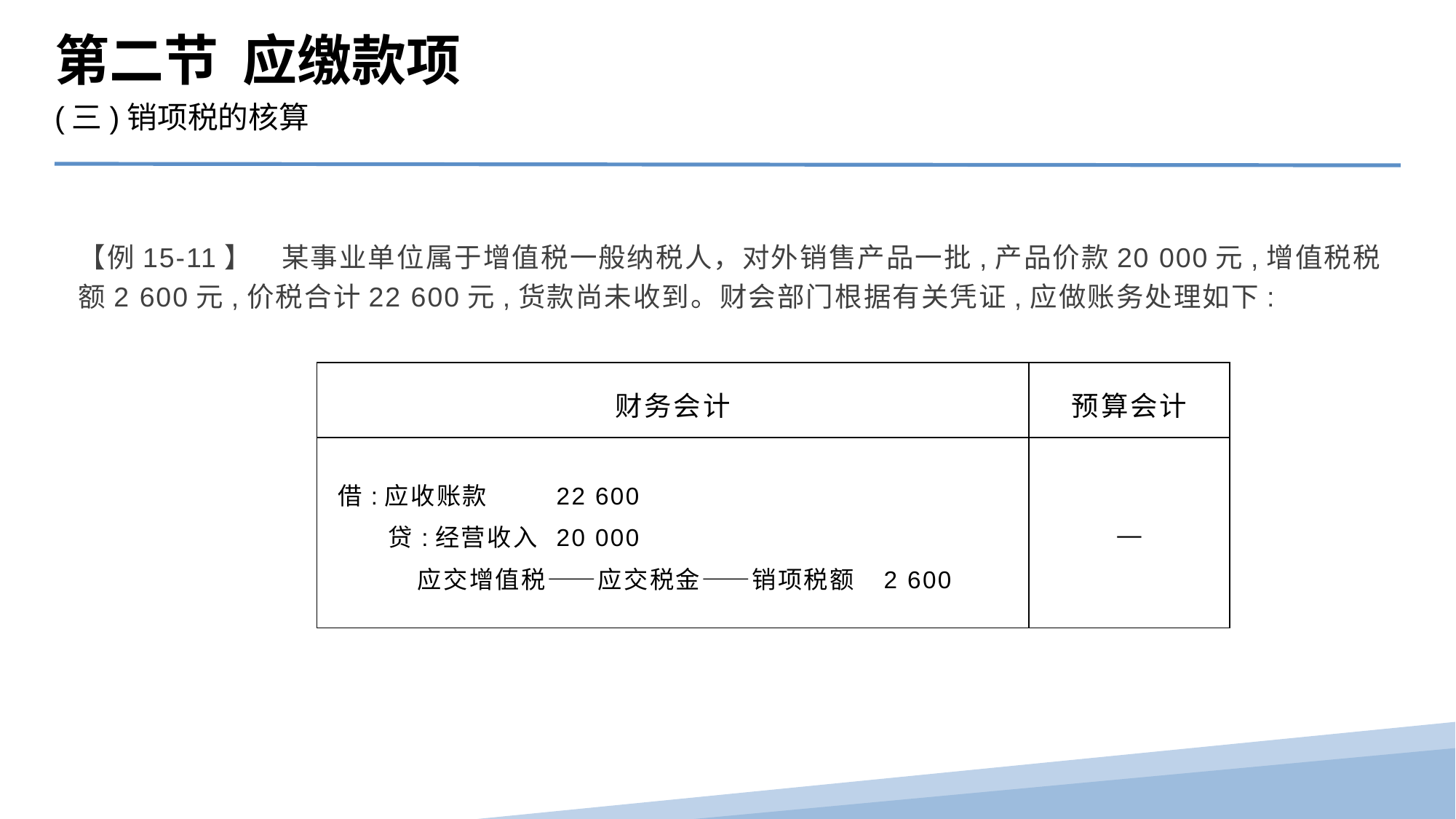

第二节  应缴款项
(三)销项税的核算
【例15-11】　某事业单位属于增值税一般纳税人，对外销售产品一批,产品价款20 000元,增值税税额2 600元,价税合计22 600元,货款尚未收到。财会部门根据有关凭证,应做账务处理如下:
| 财务会计 | 预算会计 |
| --- | --- |
| 借:应收账款 22 600 贷:经营收入 20 000 应交增值税——应交税金——销项税额 2 600 | — |